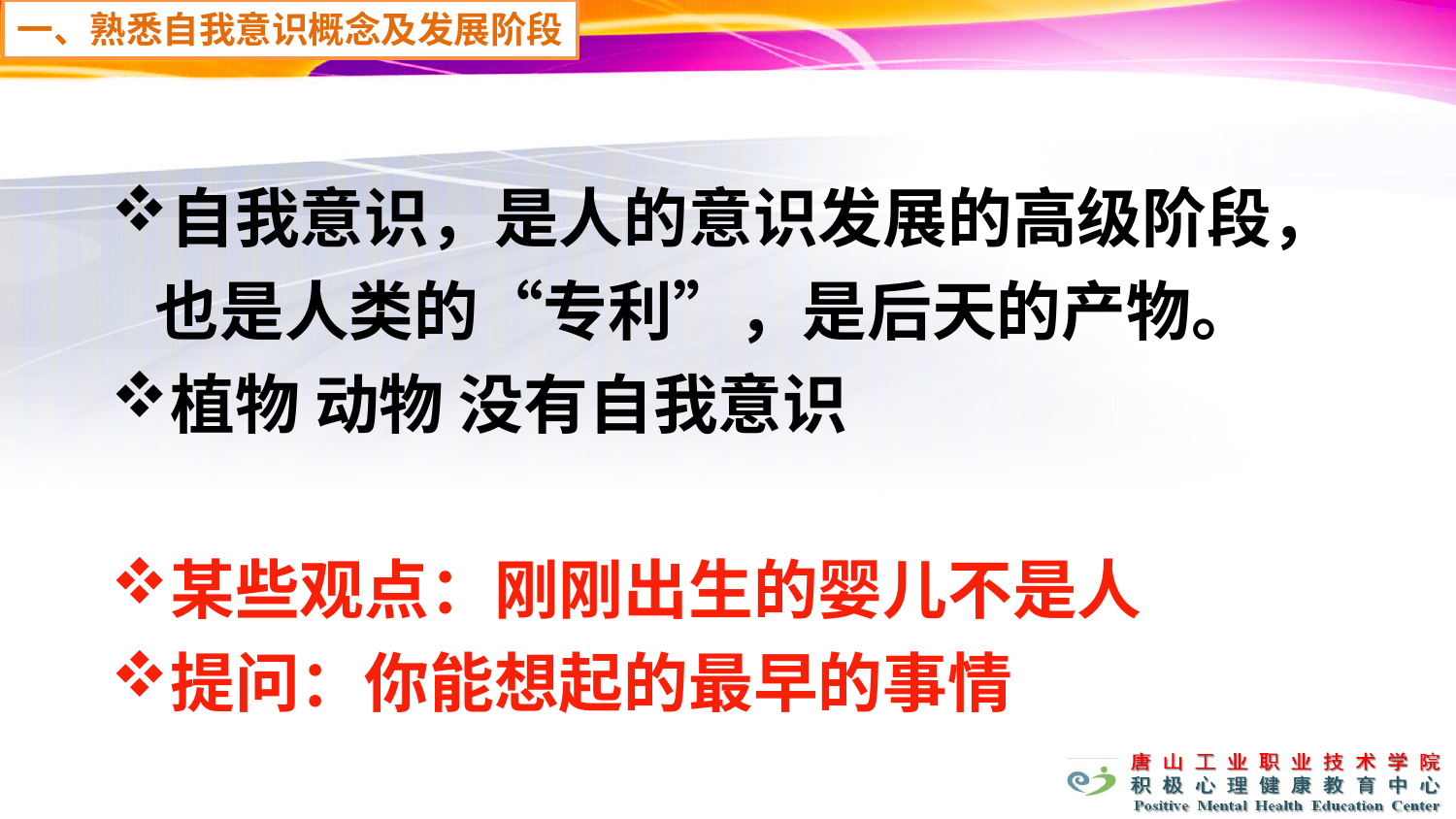

一、熟悉自我意识概念及发展阶段
#
自我意识，是人的意识发展的高级阶段，也是人类的“专利”，是后天的产物。
植物 动物 没有自我意识

某些观点：刚刚出生的婴儿不是人
提问：你能想起的最早的事情